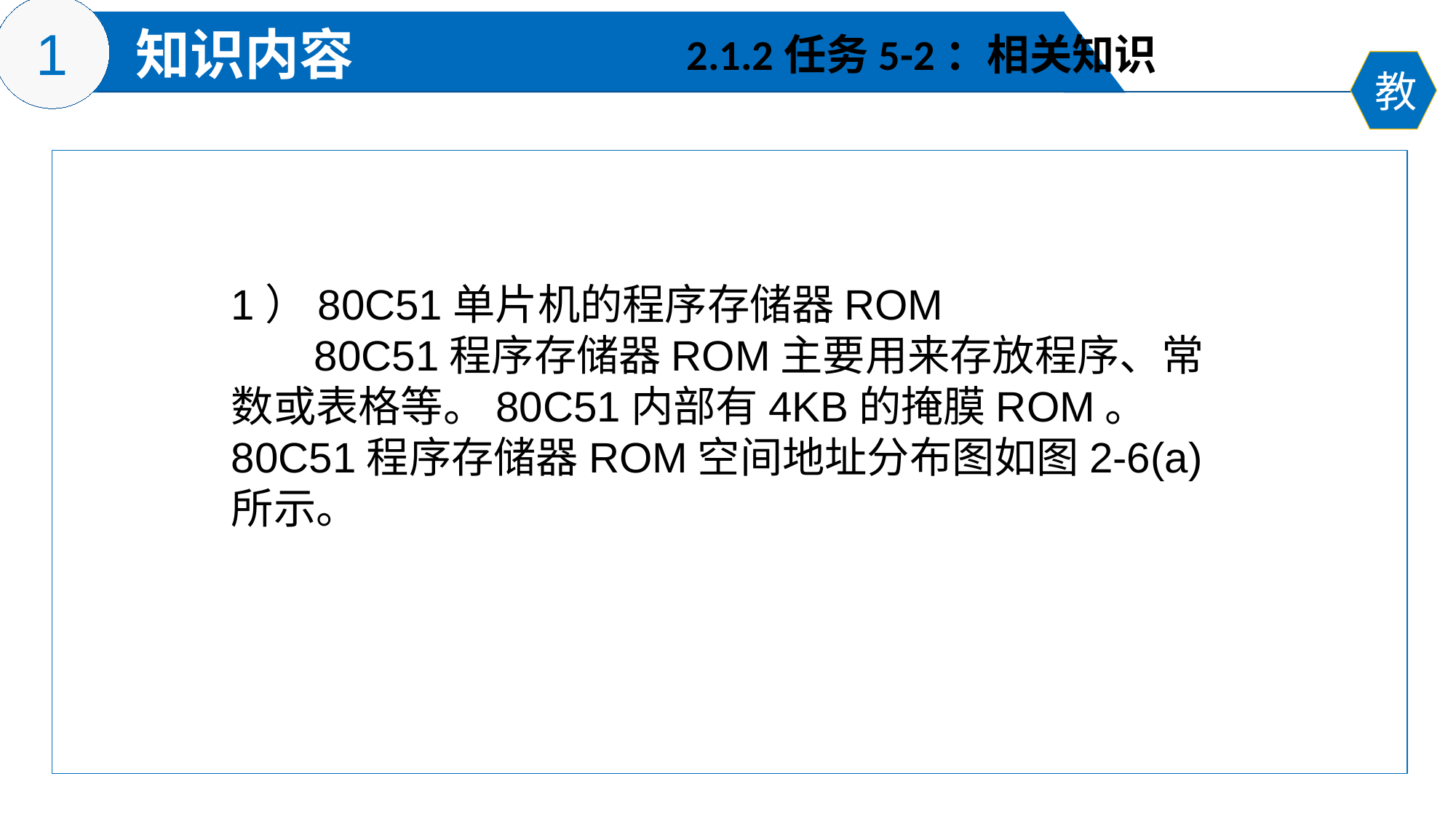

2.1.2任务5-2：相关知识
1）80C51单片机的程序存储器ROM
       80C51程序存储器ROM主要用来存放程序、常数或表格等。80C51内部有4KB的掩膜ROM。 80C51程序存储器ROM空间地址分布图如图2-6(a)所示。